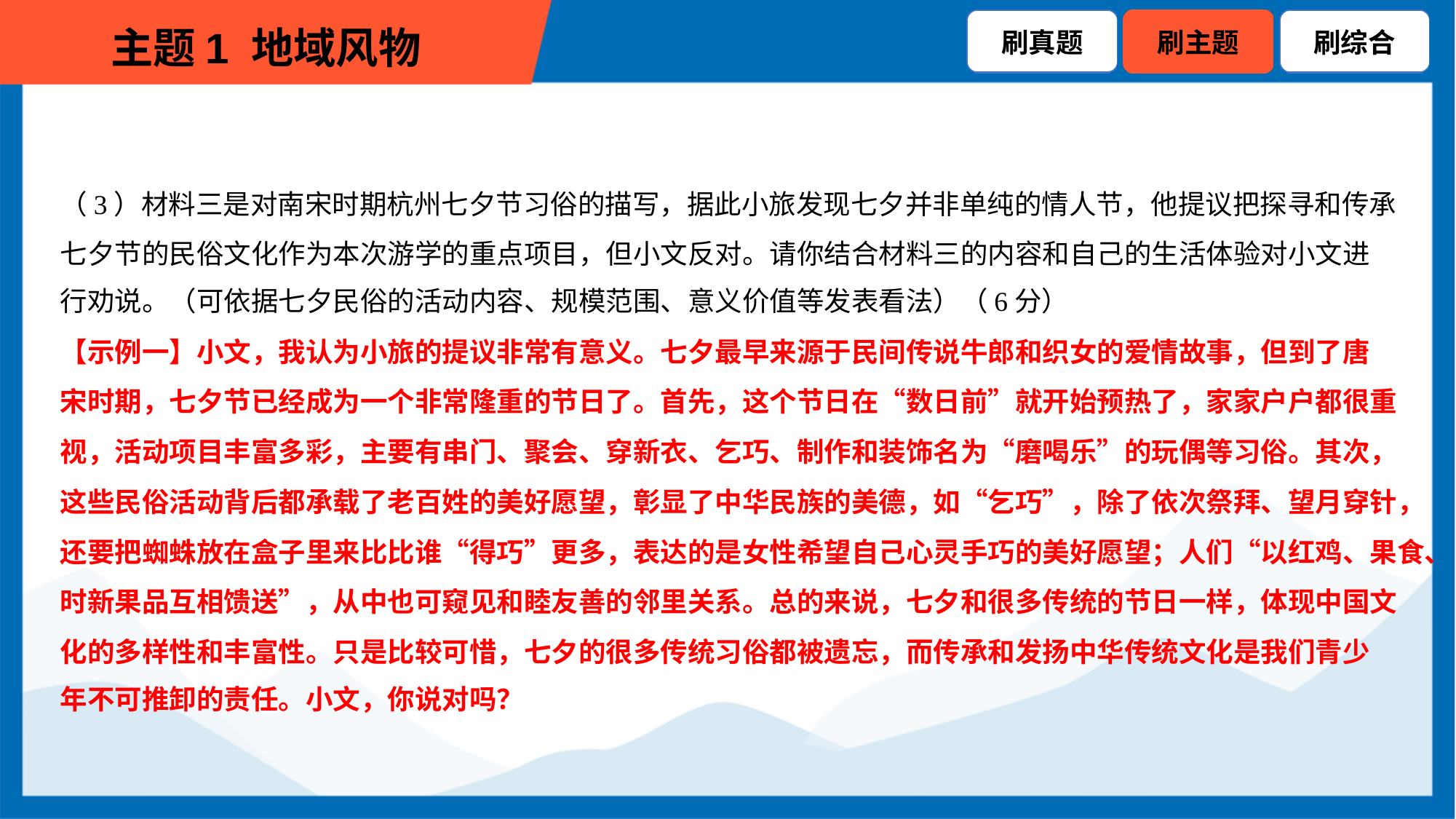

（3）材料三是对南宋时期杭州七夕节习俗的描写，据此小旅发现七夕并非单纯的情人节，他提议把探寻和传承
七夕节的民俗文化作为本次游学的重点项目，但小文反对。请你结合材料三的内容和自己的生活体验对小文进
行劝说。（可依据七夕民俗的活动内容、规模范围、意义价值等发表看法）（6分）
【示例一】小文，我认为小旅的提议非常有意义。七夕最早来源于民间传说牛郎和织女的爱情故事，但到了唐
宋时期，七夕节已经成为一个非常隆重的节日了。首先，这个节日在“数日前”就开始预热了，家家户户都很重
视，活动项目丰富多彩，主要有串门、聚会、穿新衣、乞巧、制作和装饰名为“磨喝乐”的玩偶等习俗。其次，
这些民俗活动背后都承载了老百姓的美好愿望，彰显了中华民族的美德，如“乞巧”，除了依次祭拜、望月穿针，
还要把蜘蛛放在盒子里来比比谁“得巧”更多，表达的是女性希望自己心灵手巧的美好愿望；人们“以红鸡、果食、
时新果品互相馈送”，从中也可窥见和睦友善的邻里关系。总的来说，七夕和很多传统的节日一样，体现中国文
化的多样性和丰富性。只是比较可惜，七夕的很多传统习俗都被遗忘，而传承和发扬中华传统文化是我们青少
年不可推卸的责任。小文，你说对吗？